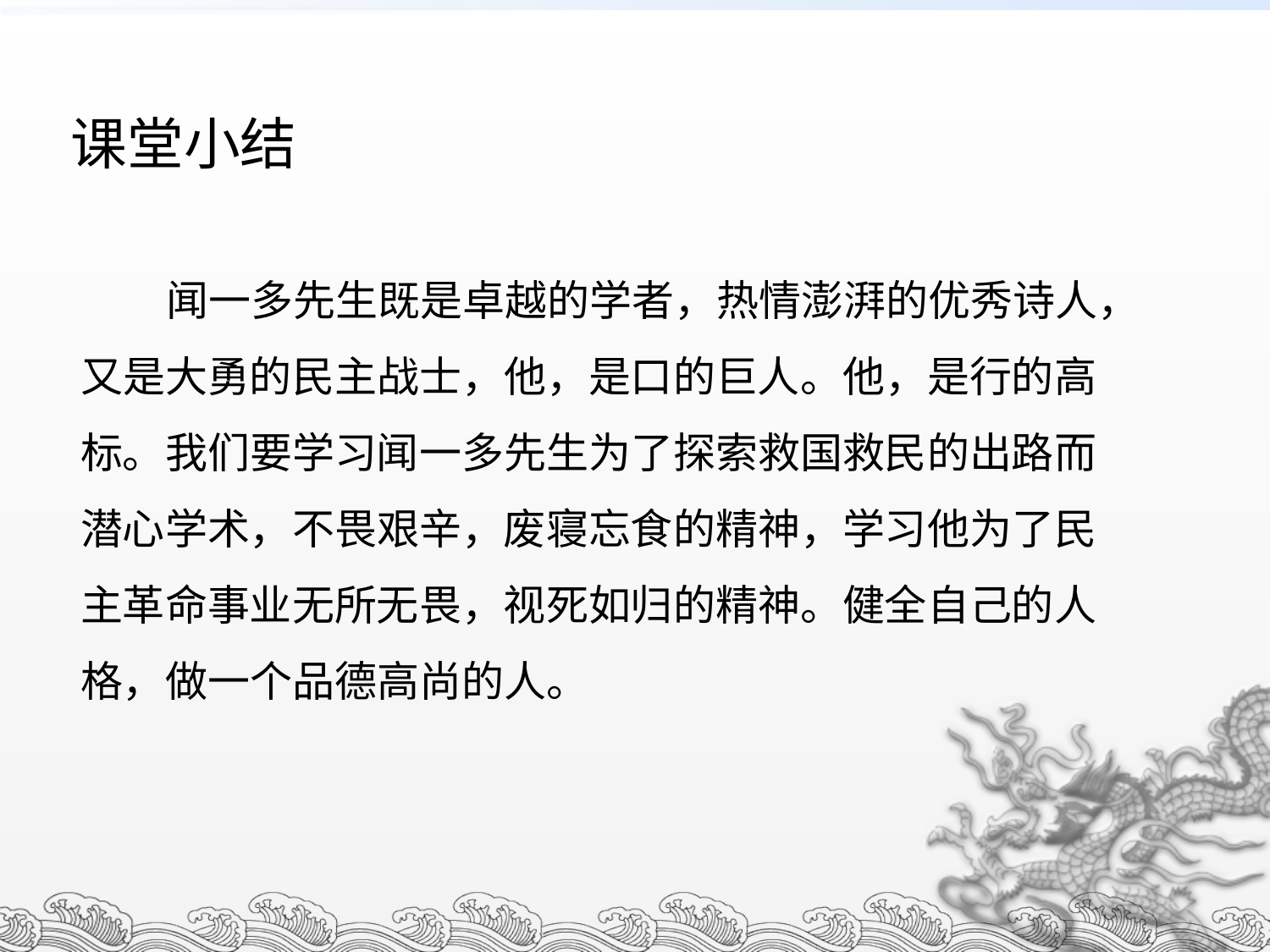

课堂小结
        闻一多先生既是卓越的学者，热情澎湃的优秀诗人，又是大勇的民主战士，他，是口的巨人。他，是行的高标。我们要学习闻一多先生为了探索救国救民的出路而潜心学术，不畏艰辛，废寝忘食的精神，学习他为了民主革命事业无所无畏，视死如归的精神。健全自己的人格，做一个品德高尚的人。